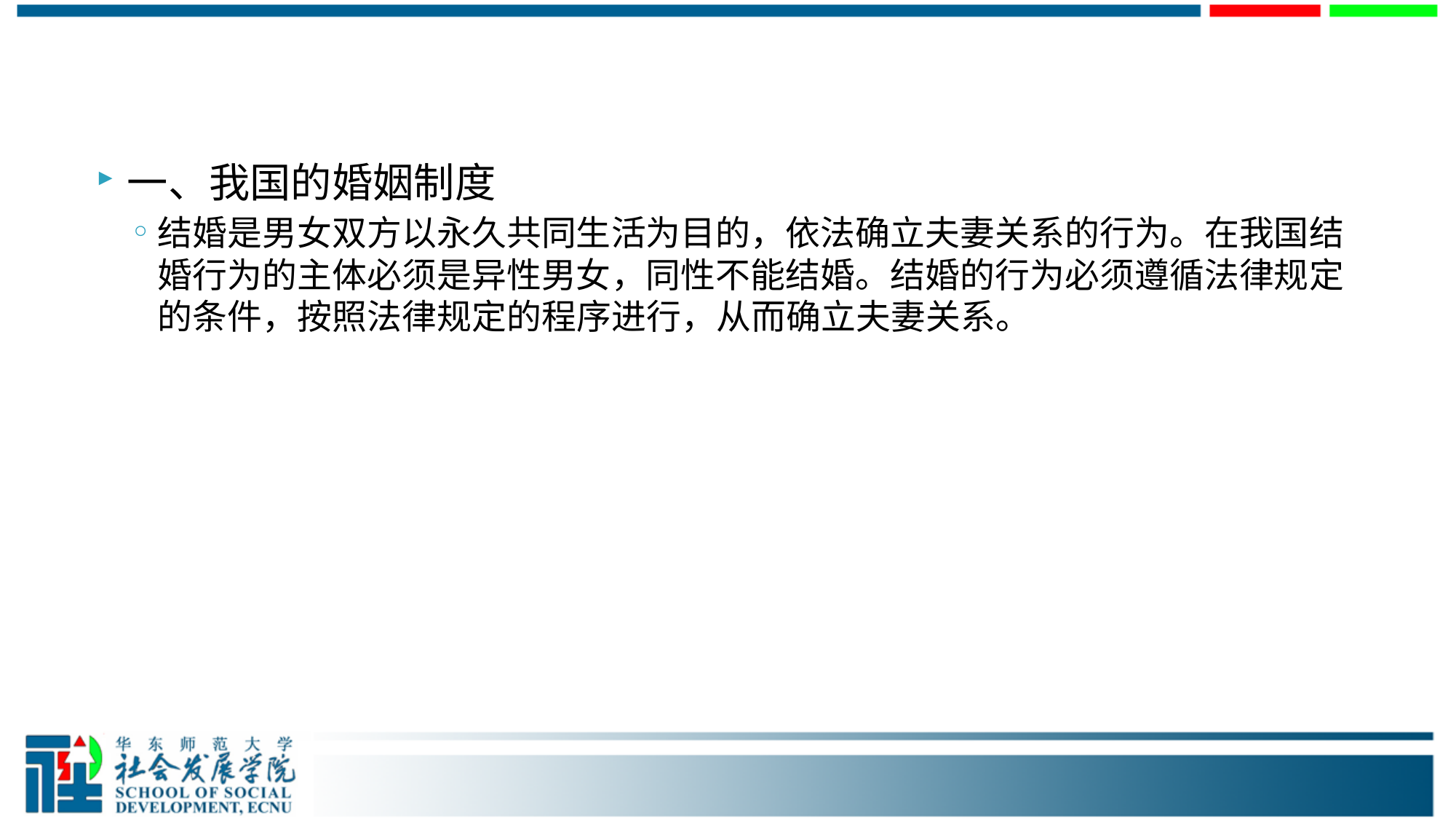

#
一、我国的婚姻制度
结婚是男女双方以永久共同生活为目的，依法确立夫妻关系的行为。在我国结婚行为的主体必须是异性男女，同性不能结婚。结婚的行为必须遵循法律规定的条件，按照法律规定的程序进行，从而确立夫妻关系。